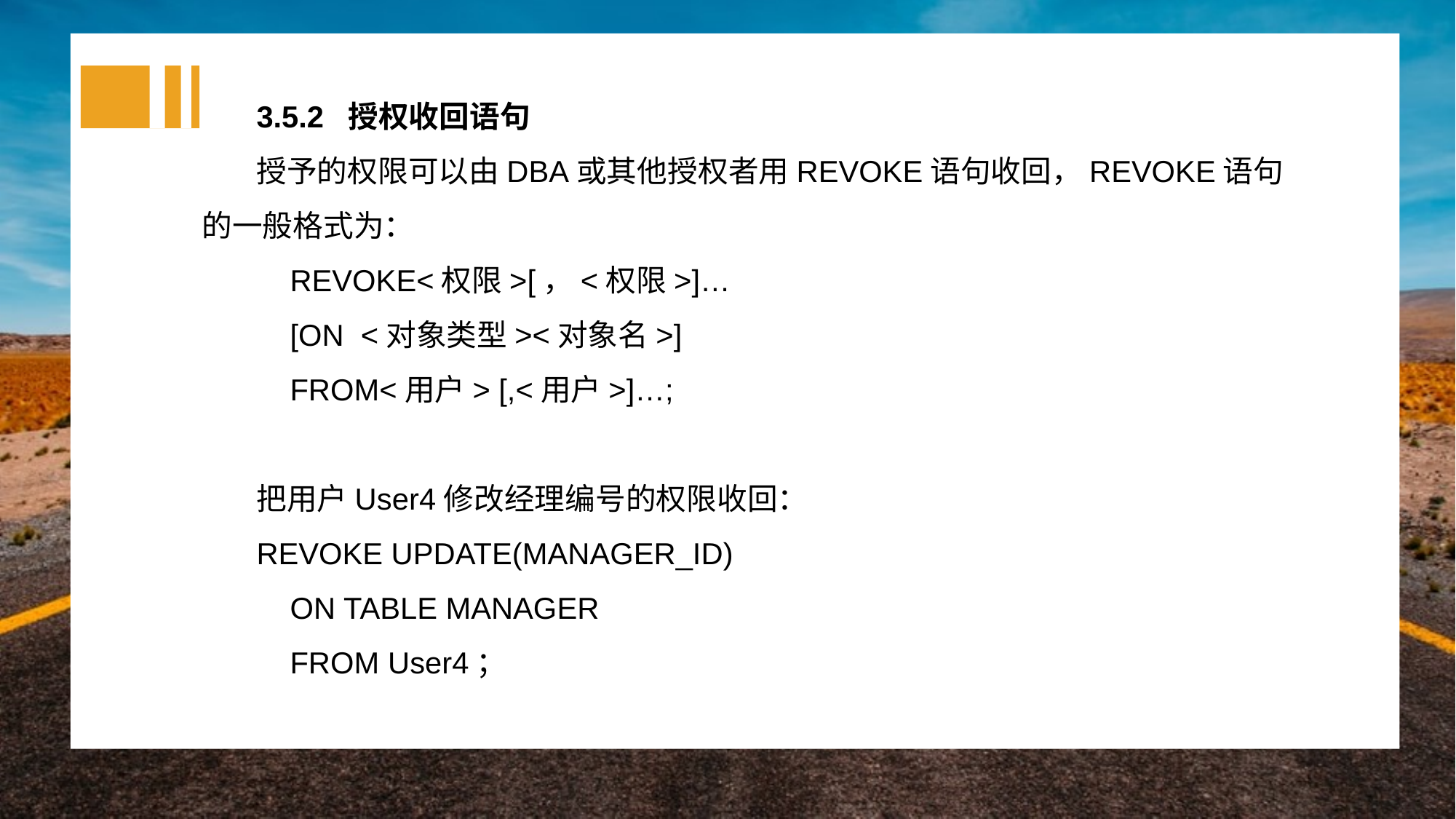

3.5.2  授权收回语句
授予的权限可以由DBA或其他授权者用REVOKE语句收回，REVOKE语句的一般格式为：
    REVOKE<权限>[，<权限>]…
    [ON  <对象类型><对象名>]
    FROM<用户> [,<用户>]…;

把用户User4修改经理编号的权限收回：
REVOKE UPDATE(MANAGER_ID)
    ON TABLE MANAGER
    FROM User4；